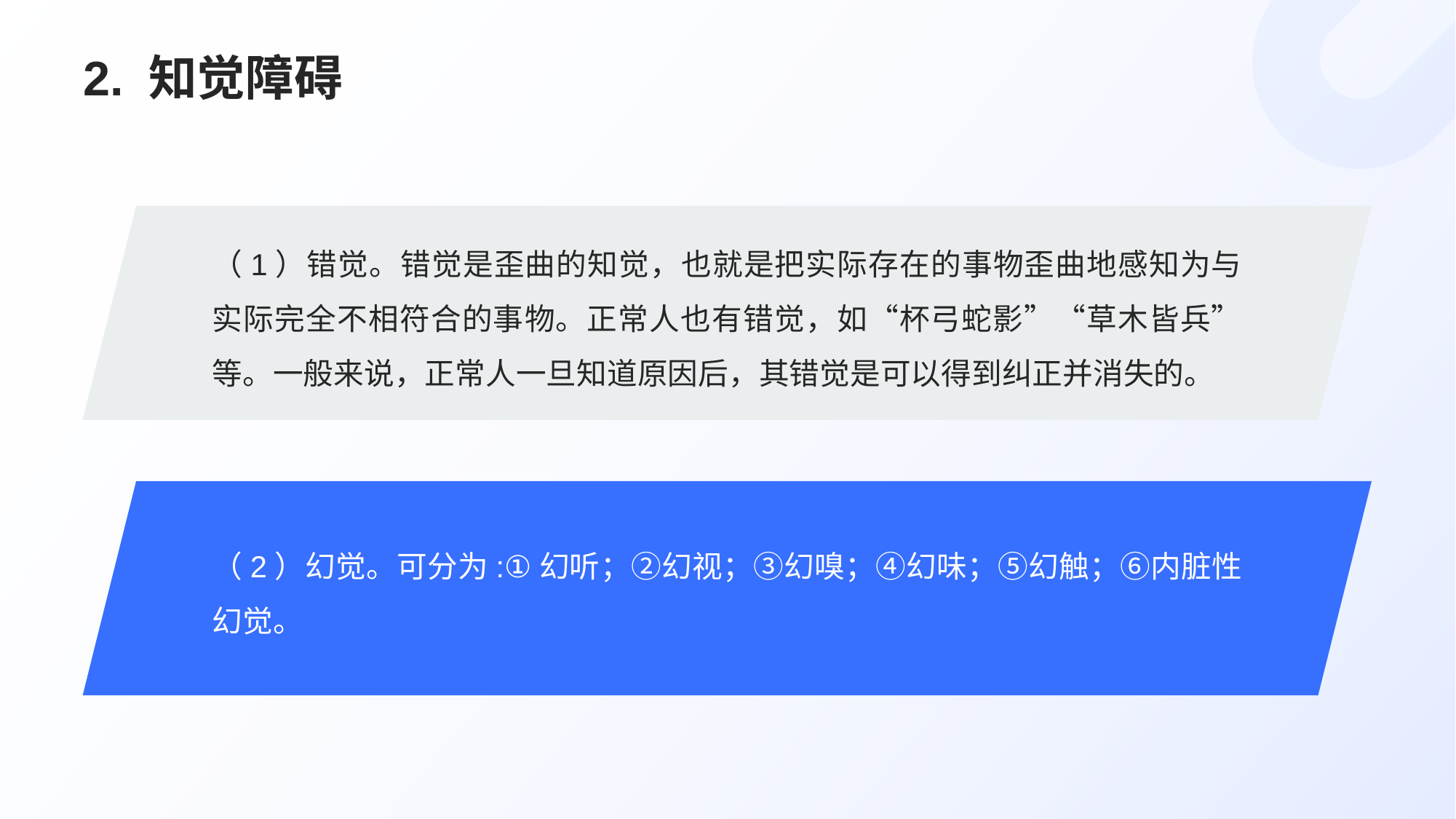

# 2. 知觉障碍
（1）错觉。错觉是歪曲的知觉，也就是把实际存在的事物歪曲地感知为与实际完全不相符合的事物。正常人也有错觉，如“杯弓蛇影”“草木皆兵” 等。一般来说，正常人一旦知道原因后，其错觉是可以得到纠正并消失的。
（2）幻觉。可分为:①幻听；②幻视；③幻嗅；④幻味；⑤幻触；⑥内脏性幻觉。